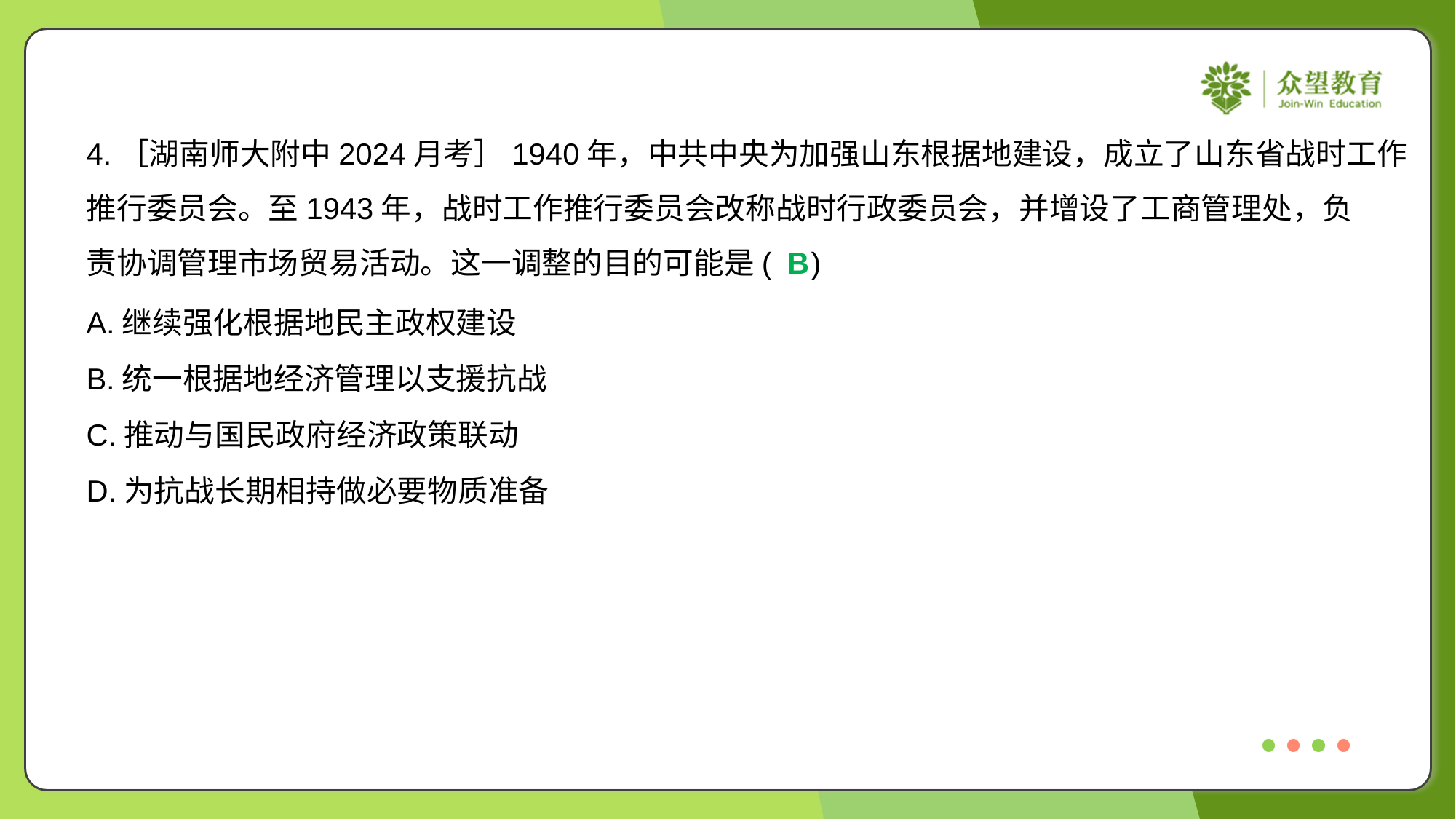

4.［湖南师大附中2024月考］1940年，中共中央为加强山东根据地建设，成立了山东省战时工作
推行委员会。至1943年，战时工作推行委员会改称战时行政委员会，并增设了工商管理处，负
责协调管理市场贸易活动。这一调整的目的可能是(     )
B
A.继续强化根据地民主政权建设
B.统一根据地经济管理以支援抗战
C.推动与国民政府经济政策联动
D.为抗战长期相持做必要物质准备